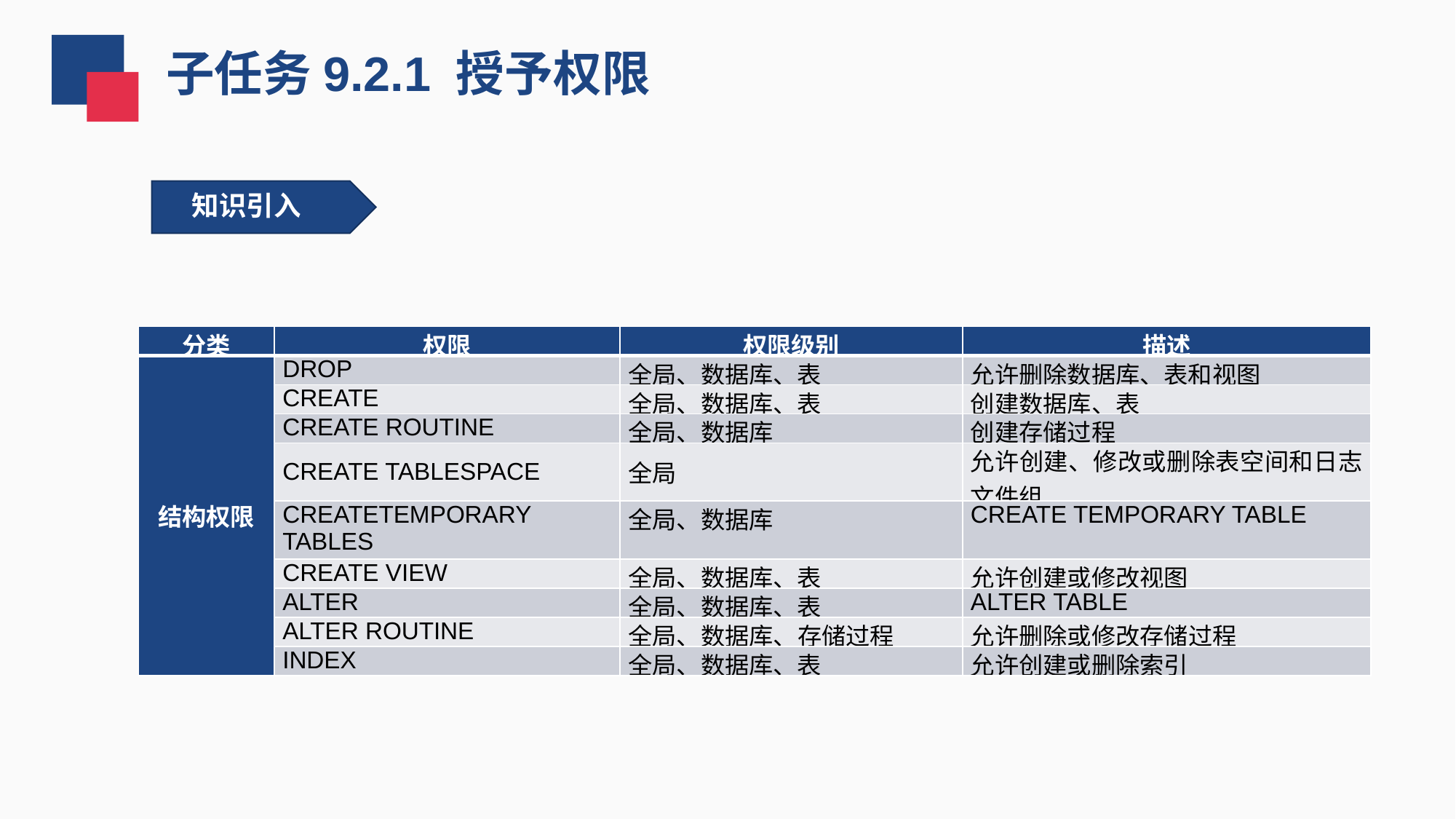

子任务9.2.1 授予权限

知识引入
| 分类 | 权限 | 权限级别 | 描述 |
| --- | --- | --- | --- |
| 结构权限 | DROP | 全局、数据库、表 | 允许删除数据库、表和视图 |
|  | CREATE | 全局、数据库、表 | 创建数据库、表 |
|  | CREATE ROUTINE | 全局、数据库 | 创建存储过程 |
|  | CREATE TABLESPACE | 全局 | 允许创建、修改或删除表空间和日志文件组 |
|  | CREATETEMPORARY TABLES | 全局、数据库 | CREATE TEMPORARY TABLE |
|  | CREATE VIEW | 全局、数据库、表 | 允许创建或修改视图 |
|  | ALTER | 全局、数据库、表 | ALTER TABLE |
|  | ALTER ROUTINE | 全局、数据库、存储过程 | 允许删除或修改存储过程 |
|  | INDEX | 全局、数据库、表 | 允许创建或删除索引 |